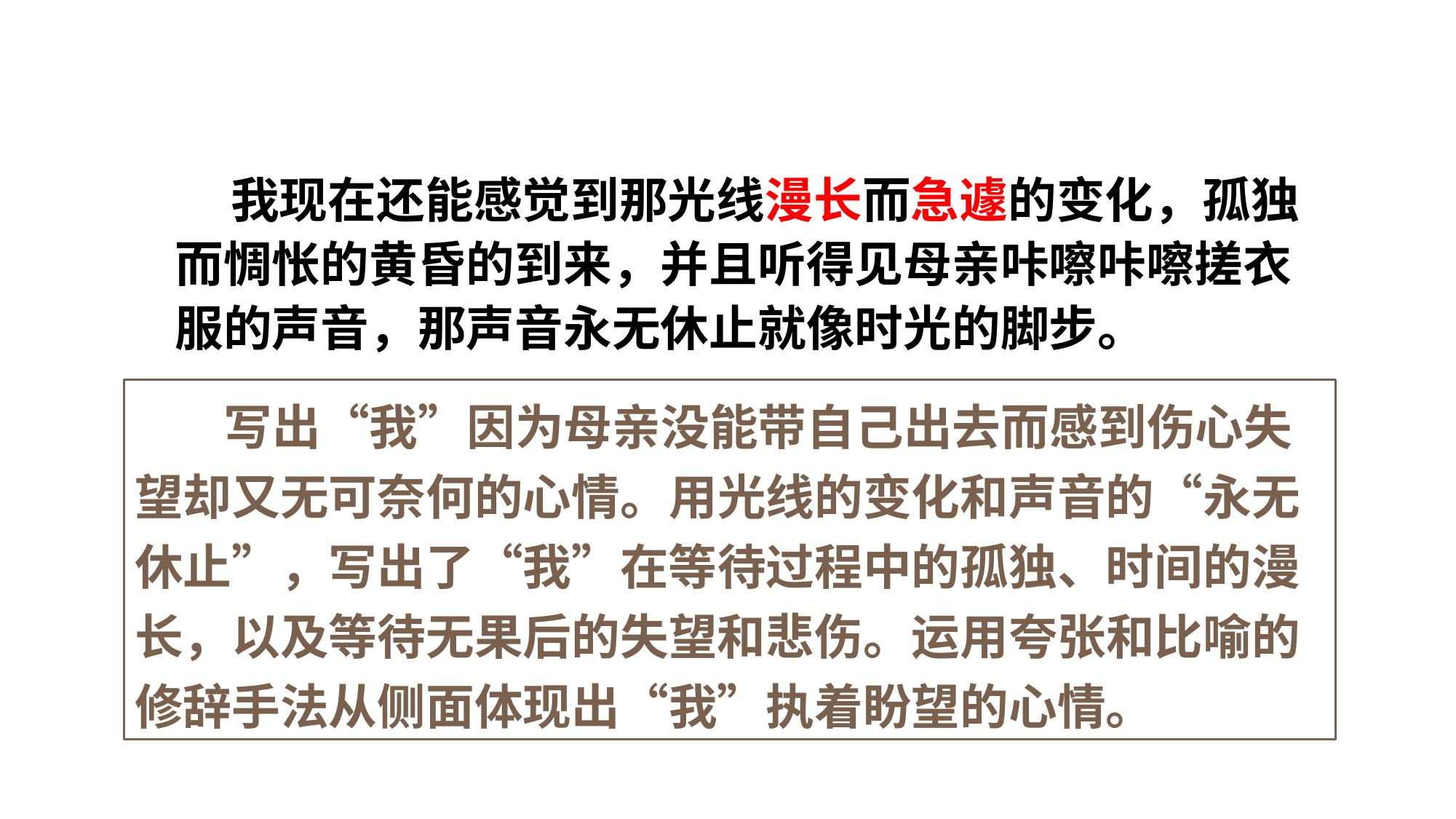

我现在还能感觉到那光线漫长而急遽的变化，孤独而惆怅的黄昏的到来，并且听得见母亲咔嚓咔嚓搓衣服的声音，那声音永无休止就像时光的脚步。
       写出“我”因为母亲没能带自己出去而感到伤心失望却又无可奈何的心情。用光线的变化和声音的“永无休止”，写出了“我”在等待过程中的孤独、时间的漫长，以及等待无果后的失望和悲伤。运用夸张和比喻的修辞手法从侧面体现出“我”执着盼望的心情。